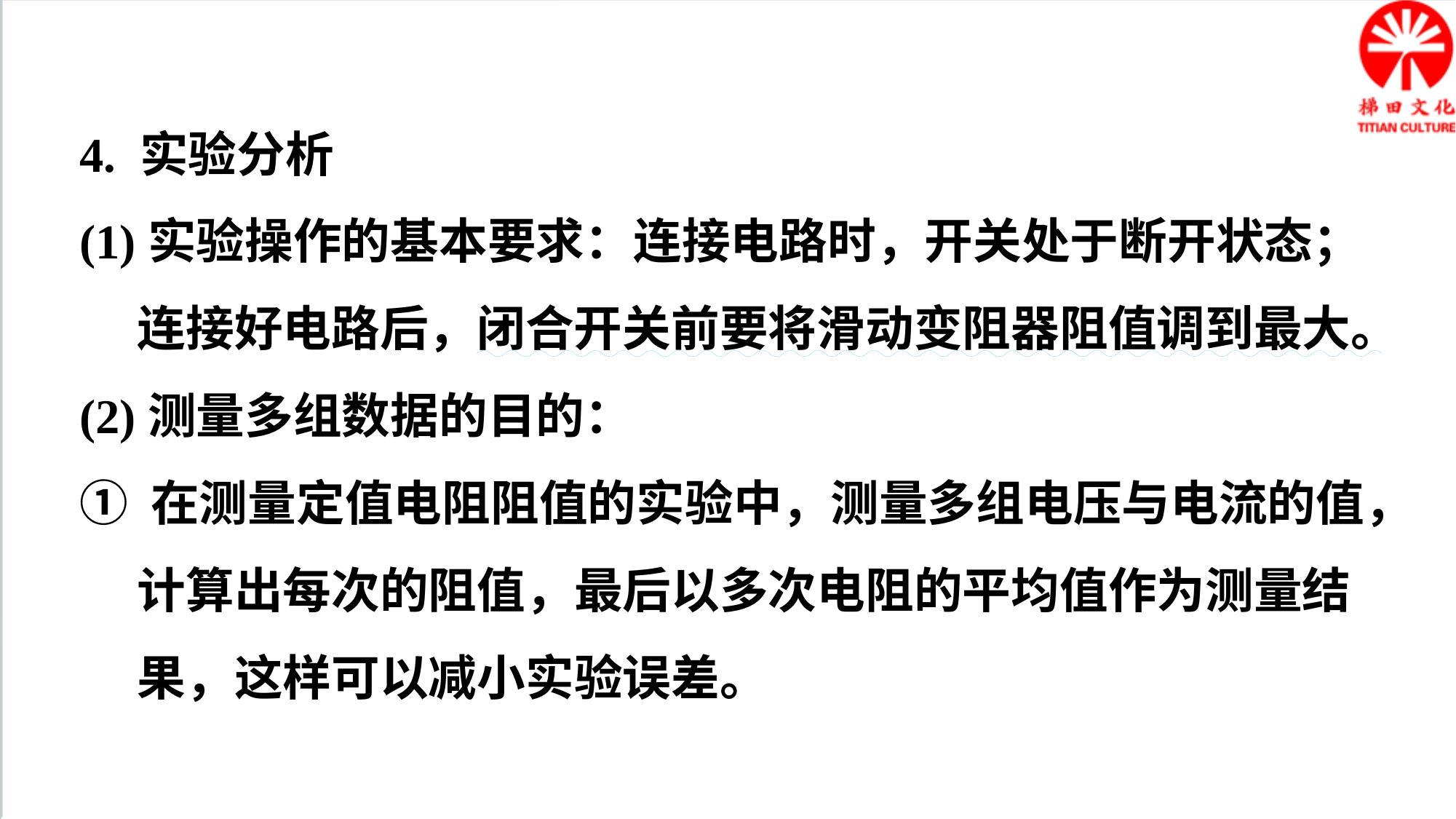

4. 实验分析
(1)实验操作的基本要求：连接电路时，开关处于断开状态；连接好电路后，闭合开关前要将滑动变阻器阻值调到最大。
(2)测量多组数据的目的：
① 在测量定值电阻阻值的实验中，测量多组电压与电流的值，计算出每次的阻值，最后以多次电阻的平均值作为测量结果，这样可以减小实验误差。